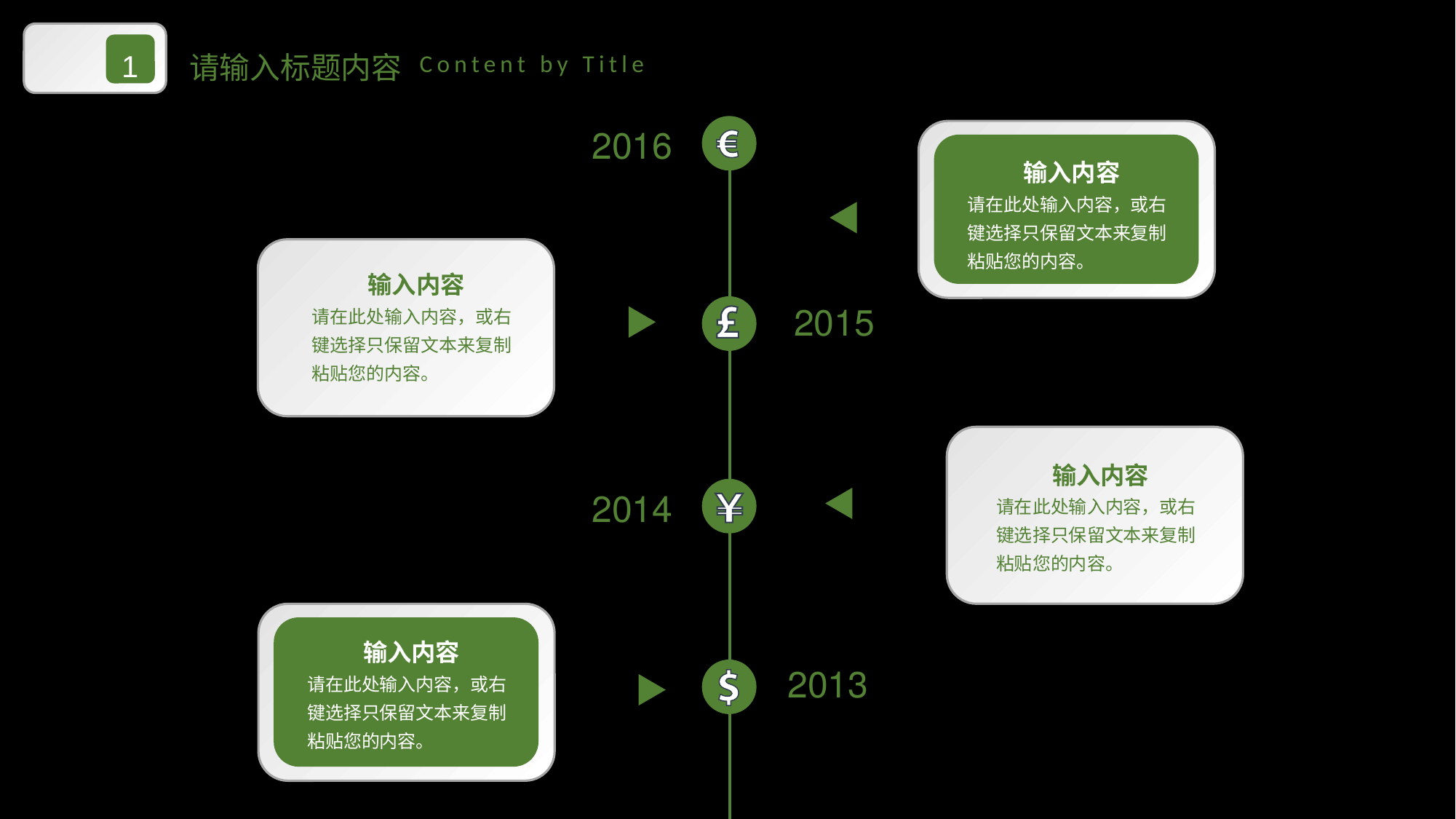

1
请输入标题内容
Content by Title
2016

输入内容
请在此处输入内容，或右键选择只保留文本来复制粘贴您的内容。

输入内容
请在此处输入内容，或右键选择只保留文本来复制粘贴您的内容。
2015

输入内容
2014
请在此处输入内容，或右键选择只保留文本来复制粘贴您的内容。

输入内容
2013
请在此处输入内容，或右键选择只保留文本来复制粘贴您的内容。